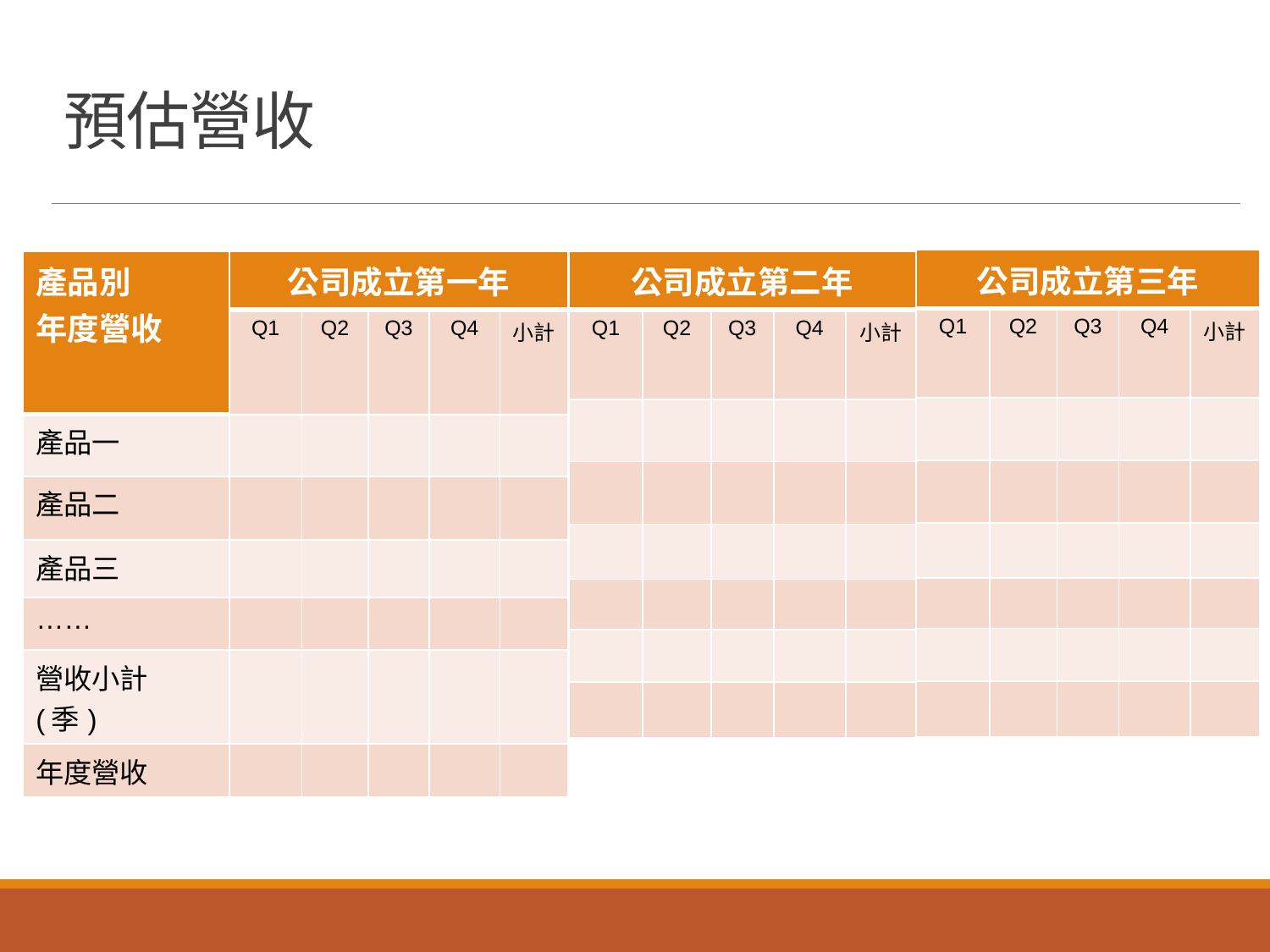

# 預估營收
| 公司成立第三年 |  |  |  |  |
| --- | --- | --- | --- | --- |
| Q1 | Q2 | Q3 | Q4 | 小計 |
|  |  |  |  |  |
|  |  |  |  |  |
|  |  |  |  |  |
|  |  |  |  |  |
|  |  |  |  |  |
|  |  |  |  |  |
| 公司成立第二年 |  |  |  |  |
| --- | --- | --- | --- | --- |
| Q1 | Q2 | Q3 | Q4 | 小計 |
|  |  |  |  |  |
|  |  |  |  |  |
|  |  |  |  |  |
|  |  |  |  |  |
|  |  |  |  |  |
|  |  |  |  |  |
| 產品別 年度營收 | 公司成立第一年 |  |  |  |  |
| --- | --- | --- | --- | --- | --- |
|  | Q1 | Q2 | Q3 | Q4 | 小計 |
| 產品一 |  |  |  |  |  |
| 產品二 |  |  |  |  |  |
| 產品三 |  |  |  |  |  |
| …… |  |  |  |  |  |
| 營收小計(季) |  |  |  |  |  |
| 年度營收 |  |  |  |  |  |
11